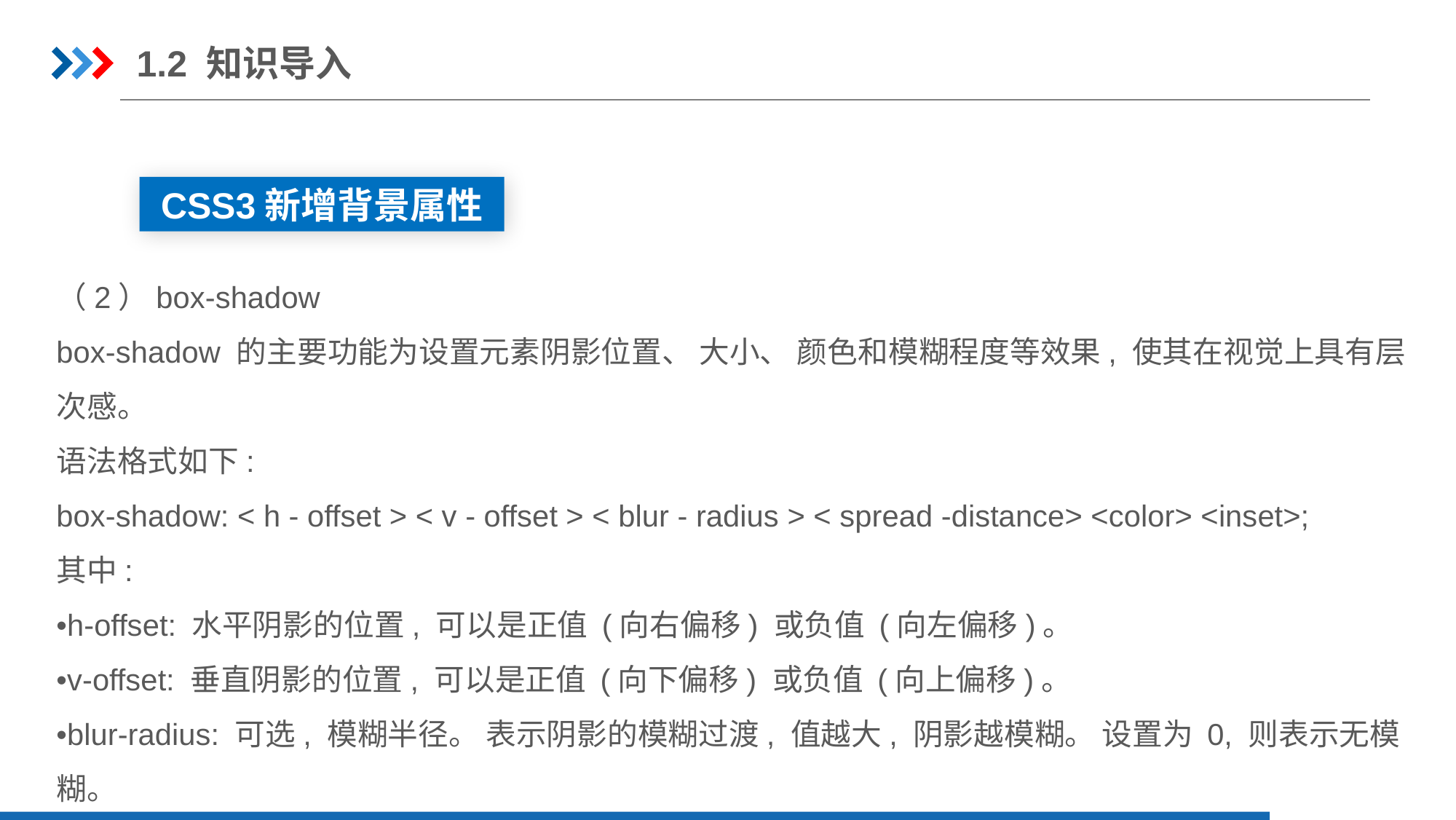

1.2 知识导入
CSS3新增背景属性
（2）box-shadow
box-shadow 的主要功能为设置元素阴影位置、 大小、 颜色和模糊程度等效果, 使其在视觉上具有层次感。
语法格式如下:
box-shadow: < h - offset > < v - offset > < blur - radius > < spread -distance> <color> <inset>;
其中:
•h-offset: 水平阴影的位置, 可以是正值 (向右偏移) 或负值 (向左偏移)。
•v-offset: 垂直阴影的位置, 可以是正值 (向下偏移) 或负值 (向上偏移)。
•blur-radius: 可选, 模糊半径。 表示阴影的模糊过渡, 值越大, 阴影越模糊。 设置为 0, 则表示无模糊。